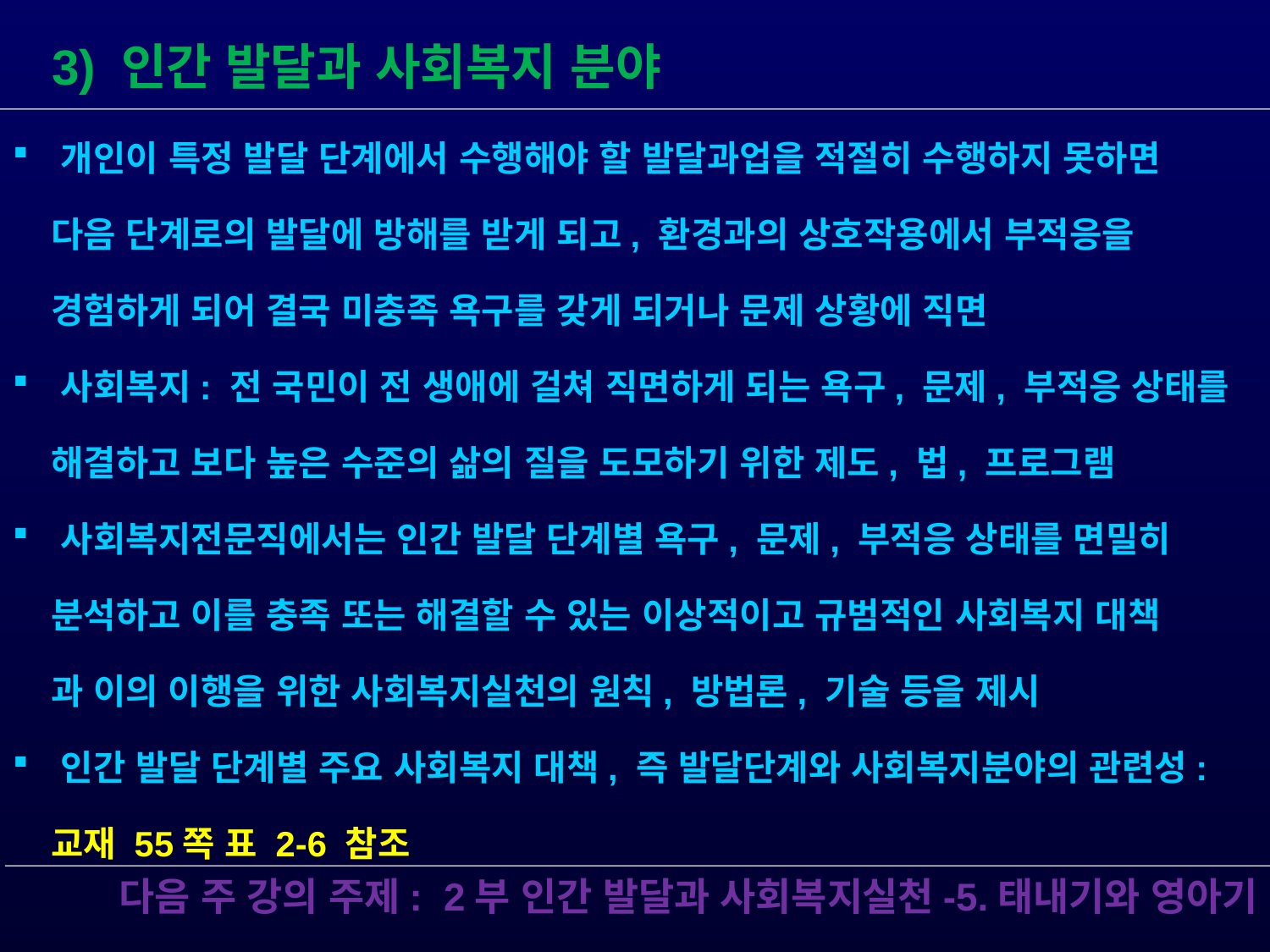

3) 인간 발달과 사회복지 분야
 개인이 특정 발달 단계에서 수행해야 할 발달과업을 적절히 수행하지 못하면
   다음 단계로의 발달에 방해를 받게 되고, 환경과의 상호작용에서 부적응을
   경험하게 되어 결국 미충족 욕구를 갖게 되거나 문제 상황에 직면
 사회복지: 전 국민이 전 생애에 걸쳐 직면하게 되는 욕구, 문제, 부적응 상태를
   해결하고 보다 높은 수준의 삶의 질을 도모하기 위한 제도, 법, 프로그램
 사회복지전문직에서는 인간 발달 단계별 욕구, 문제, 부적응 상태를 면밀히
   분석하고 이를 충족 또는 해결할 수 있는 이상적이고 규범적인 사회복지 대책
   과 이의 이행을 위한 사회복지실천의 원칙, 방법론, 기술 등을 제시
 인간 발달 단계별 주요 사회복지 대책, 즉 발달단계와 사회복지분야의 관련성:
   교재 55쪽 표 2-6 참조

다음 주 강의 주제:  2부 인간 발달과 사회복지실천-5.태내기와 영아기